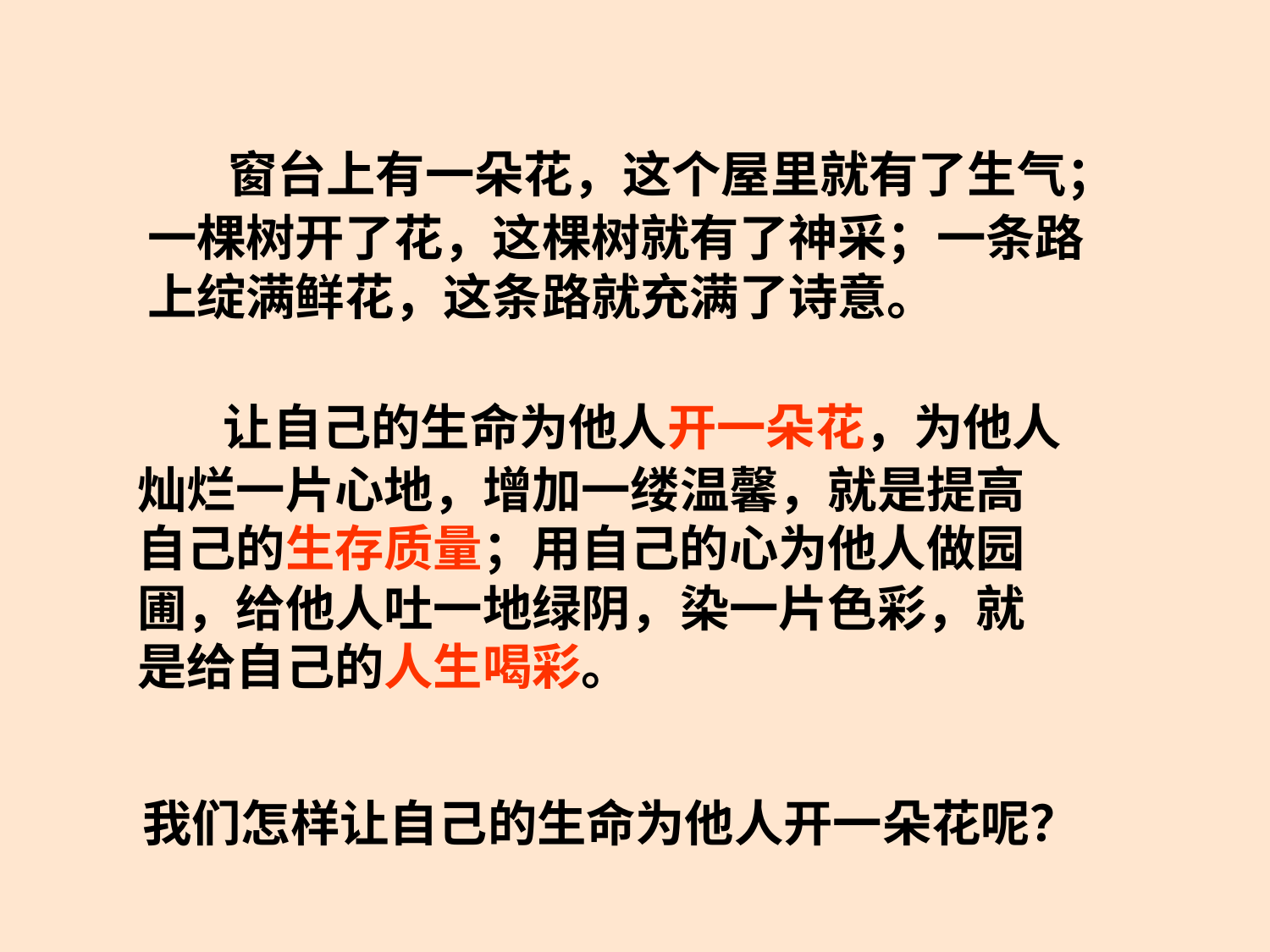

窗台上有一朵花，这个屋里就有了生气；一棵树开了花，这棵树就有了神采；一条路上绽满鲜花，这条路就充满了诗意。
     让自己的生命为他人开一朵花，为他人灿烂一片心地，增加一缕温馨，就是提高自己的生存质量；用自己的心为他人做园圃，给他人吐一地绿阴，染一片色彩，就是给自己的人生喝彩。
我们怎样让自己的生命为他人开一朵花呢？